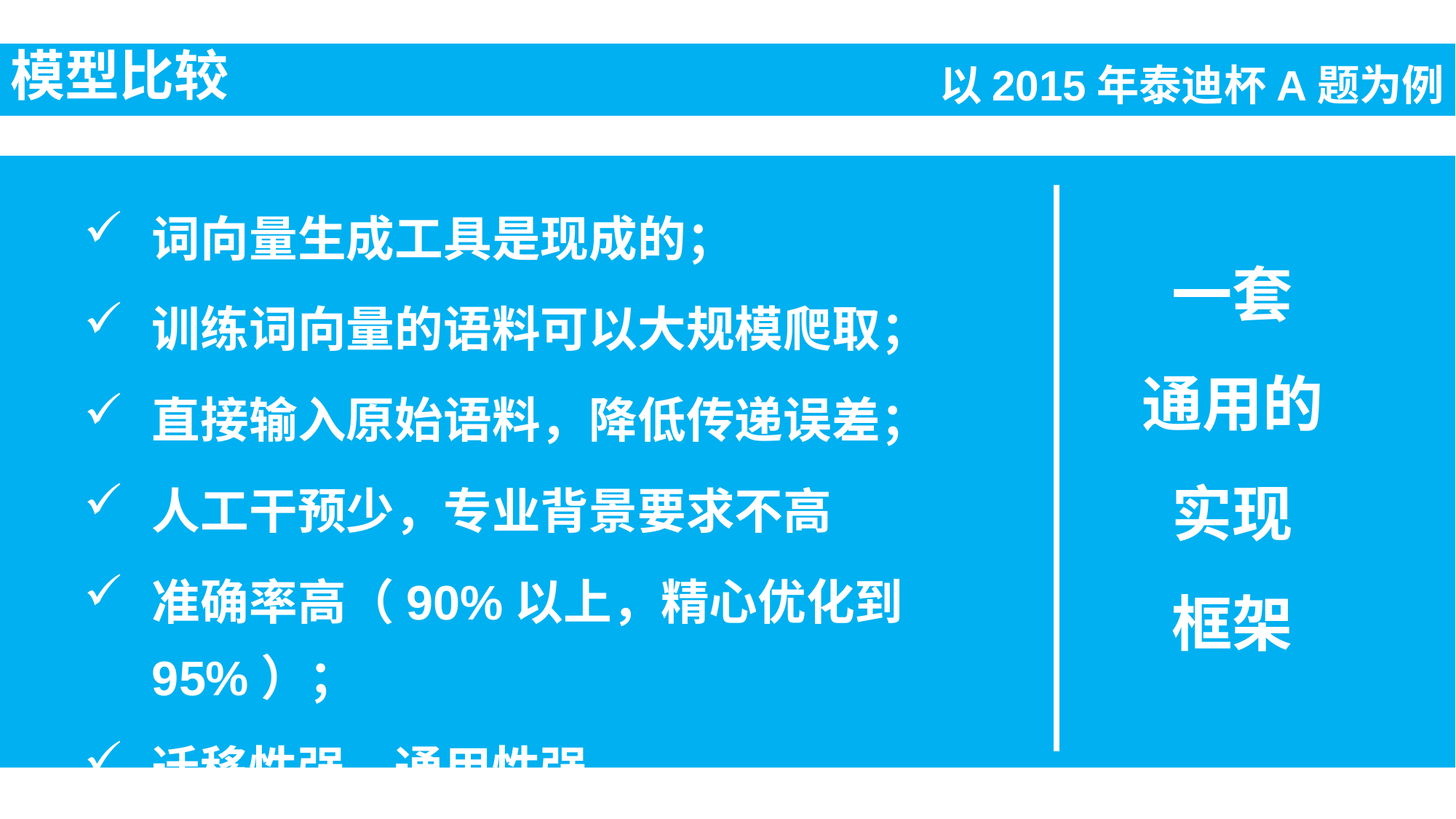

模型比较
以2015年泰迪杯A题为例
词向量生成工具是现成的；
训练词向量的语料可以大规模爬取；
直接输入原始语料，降低传递误差；
人工干预少，专业背景要求不高
准确率高（90%以上，精心优化到95%）；
迁移性强，通用性强。
一套
通用的
实现
框架